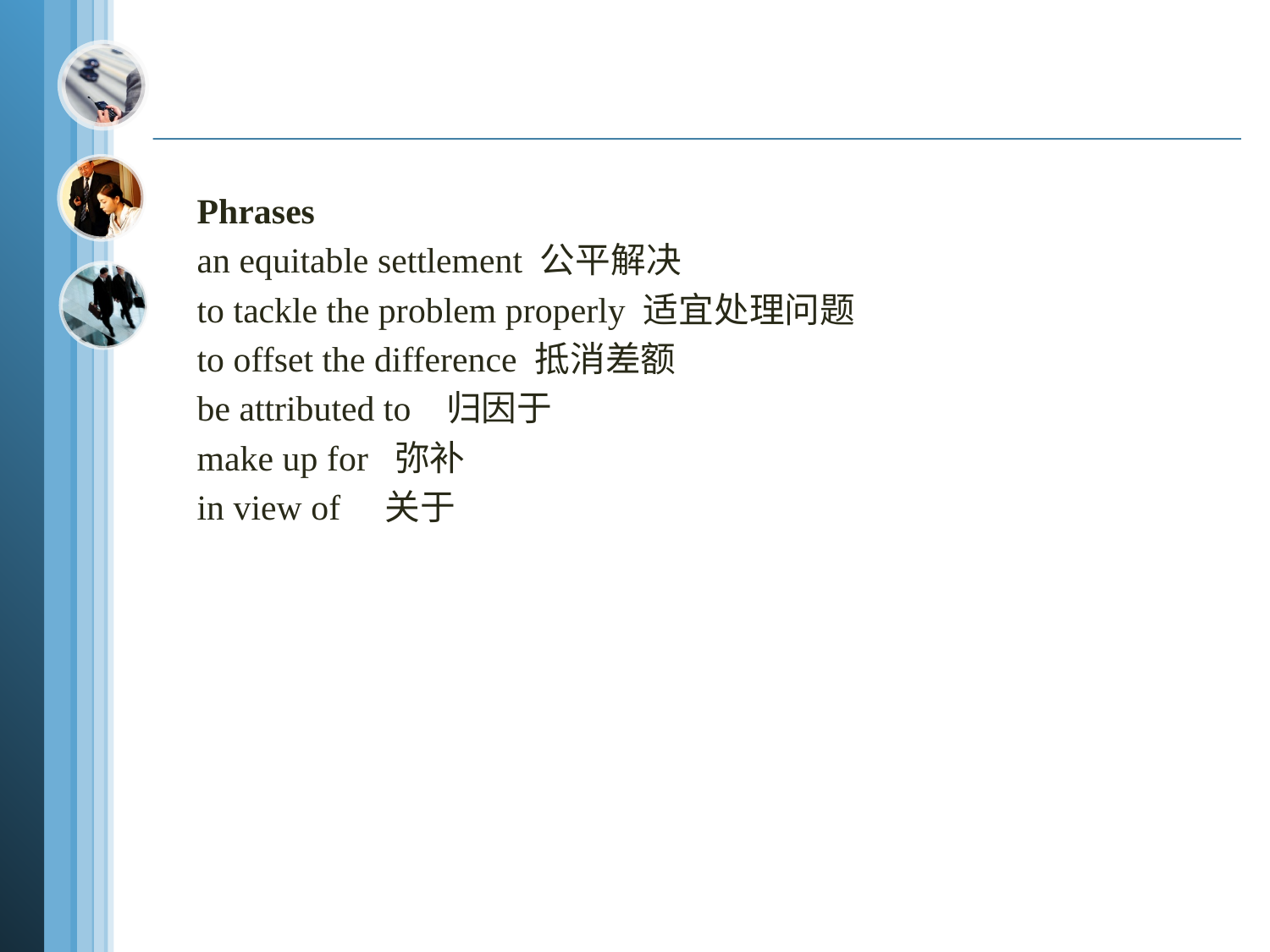

Phrases
an equitable settlement 公平解决
to tackle the problem properly 适宜处理问题
to offset the difference 抵消差额
be attributed to   归因于
make up for  弥补
in view of    关于